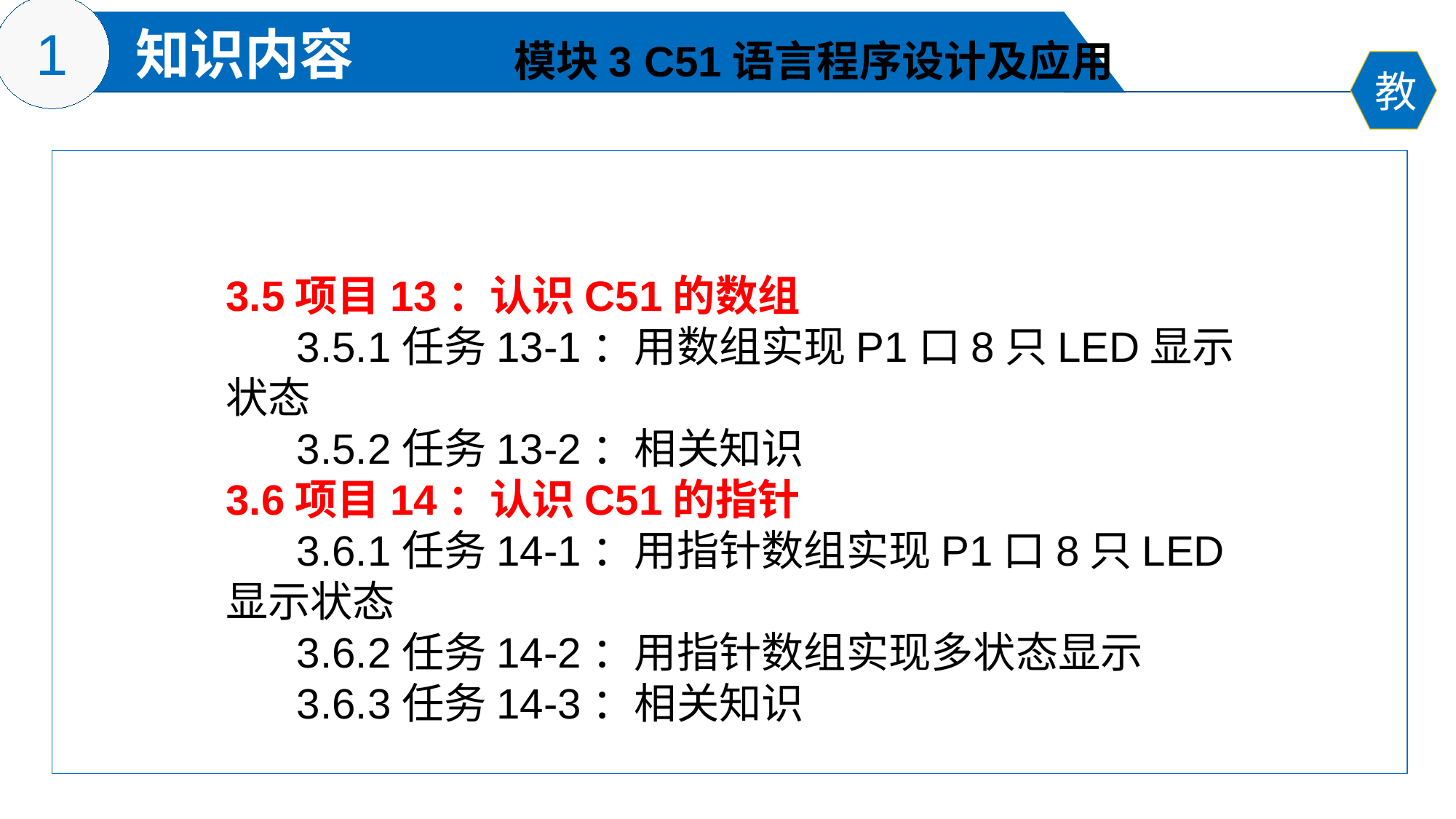

模块3 C51语言程序设计及应用
3.5项目13：认识C51的数组
      3.5.1任务13-1：用数组实现P1口8只LED显示状态
      3.5.2任务13-2：相关知识
3.6项目14：认识C51的指针
      3.6.1任务14-1：用指针数组实现P1口8只LED显示状态
      3.6.2任务14-2：用指针数组实现多状态显示
      3.6.3任务14-3：相关知识